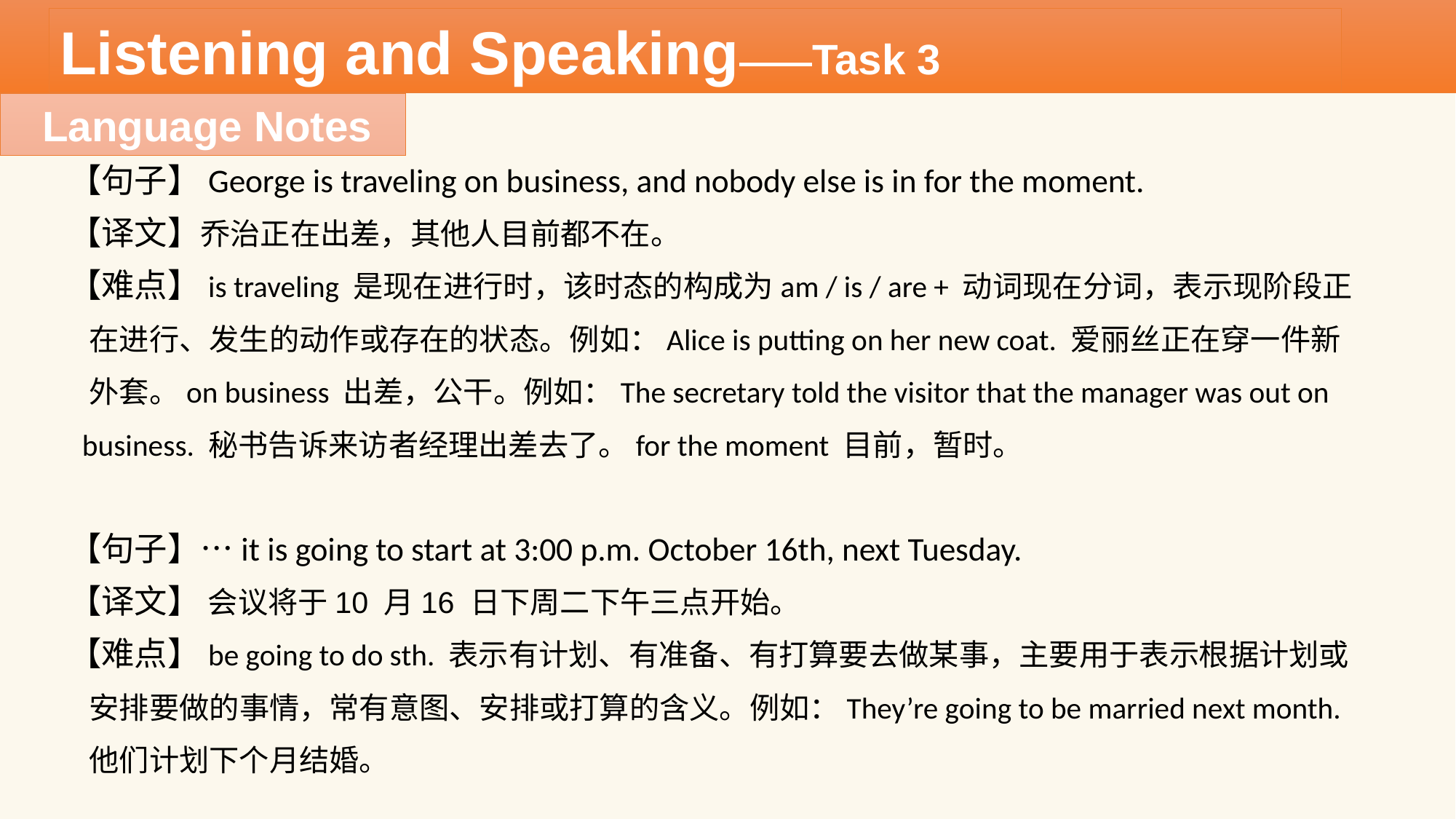

Listening and Speaking——Task 3
Language Notes
【句子】George is traveling on business, and nobody else is in for the moment.
【译文】乔治正在出差，其他人目前都不在。
【难点】is traveling 是现在进行时，该时态的构成为am / is / are + 动词现在分词，表示现阶段正
  在进行、发生的动作或存在的状态。例如：Alice is putting on her new coat. 爱丽丝正在穿一件新
  外套。on business 出差，公干。例如：The secretary told the visitor that the manager was out on
  business. 秘书告诉来访者经理出差去了。for the moment 目前，暂时。

【句子】…it is going to start at 3:00 p.m. October 16th, next Tuesday.
【译文】 会议将于10 月16 日下周二下午三点开始。
【难点】be going to do sth. 表示有计划、有准备、有打算要去做某事，主要用于表示根据计划或
  安排要做的事情，常有意图、安排或打算的含义。例如：They’re going to be married next month.
  他们计划下个月结婚。